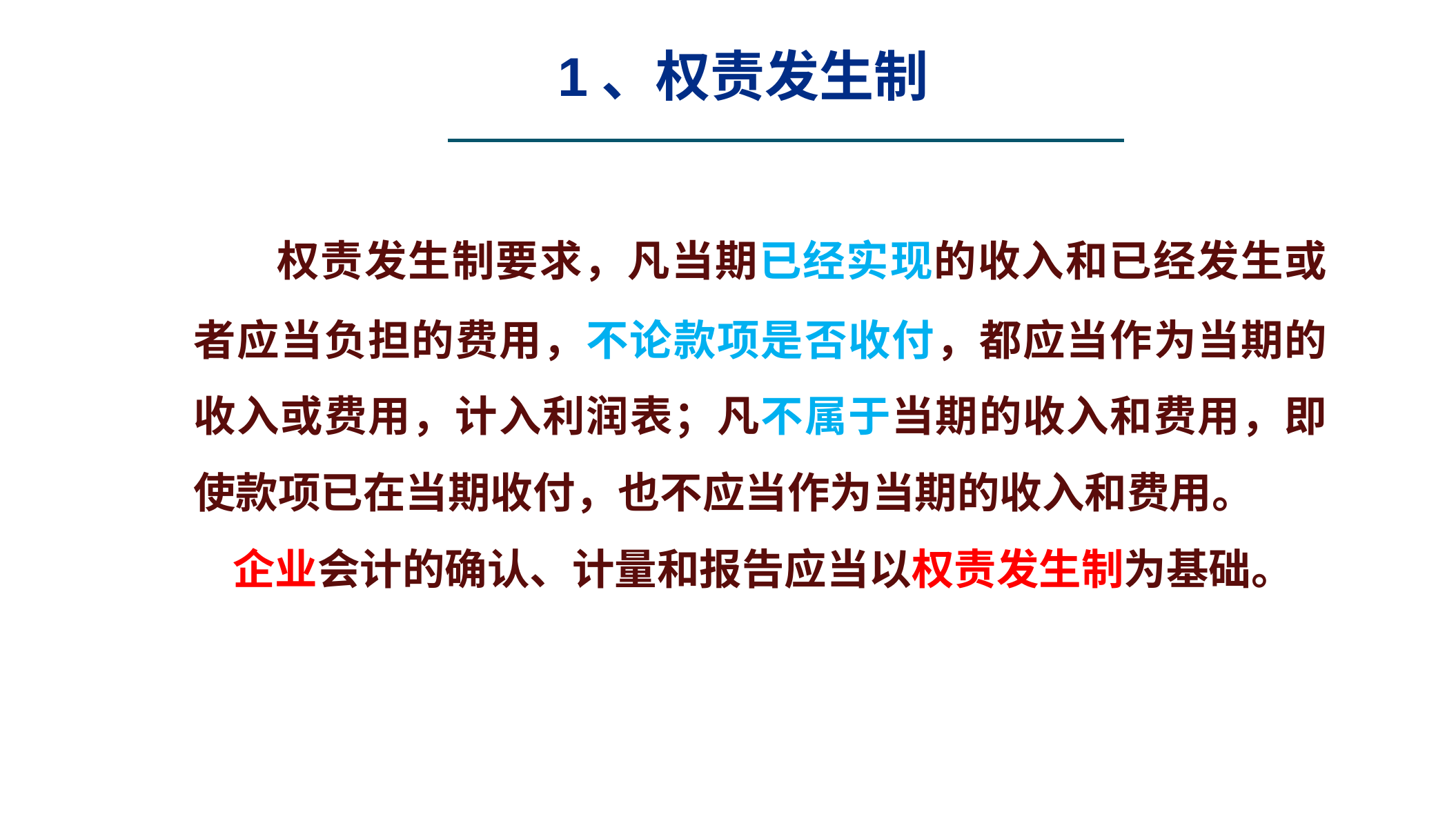

1、权责发生制
     权责发生制要求，凡当期已经实现的收入和已经发生或者应当负担的费用，不论款项是否收付，都应当作为当期的收入或费用，计入利润表；凡不属于当期的收入和费用，即使款项已在当期收付，也不应当作为当期的收入和费用。
   企业会计的确认、计量和报告应当以权责发生制为基础。